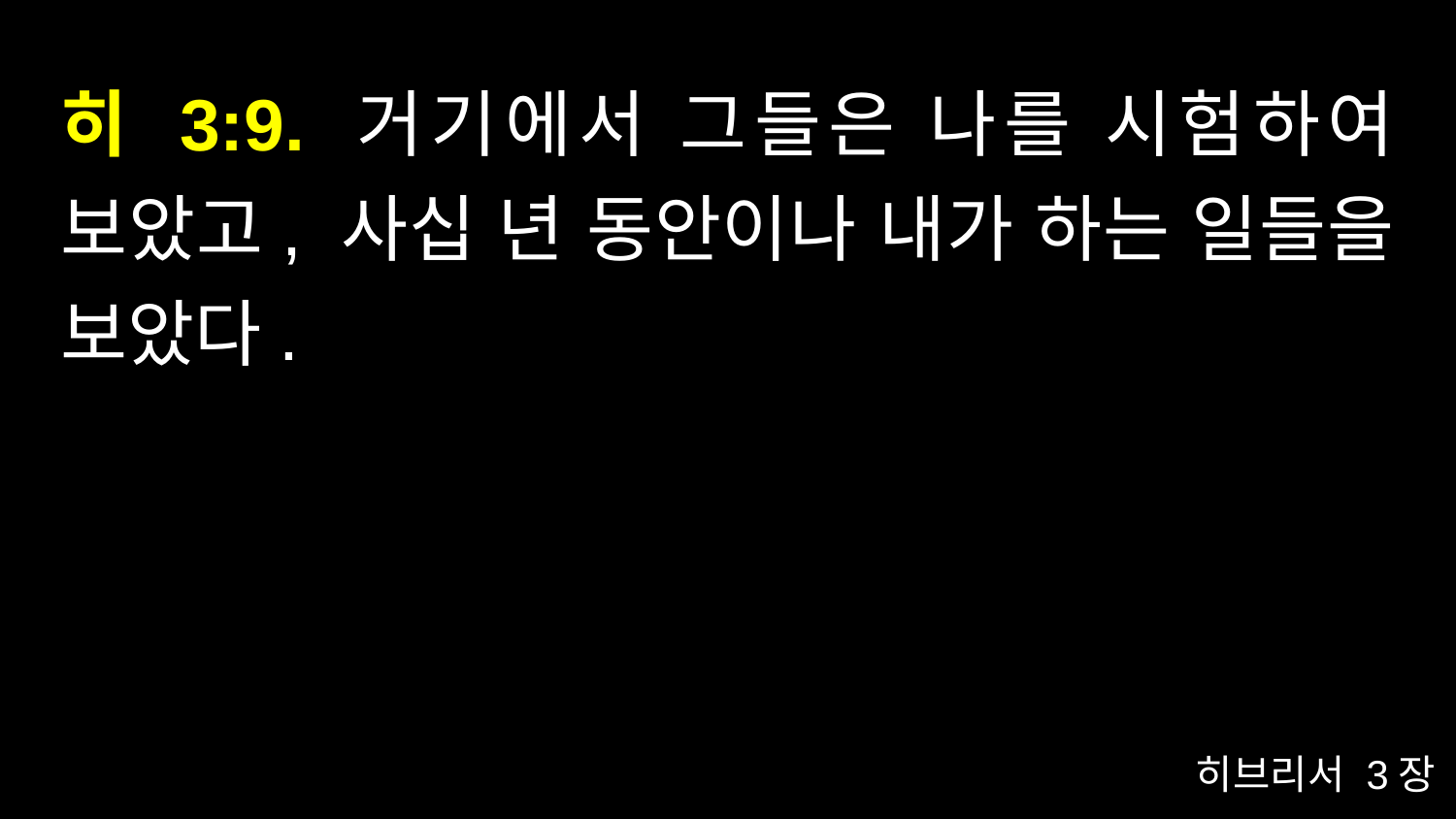

# 히 3:9. 거기에서 그들은 나를 시험하여 보았고, 사십 년 동안이나 내가 하는 일들을 보았다.
히브리서 3장